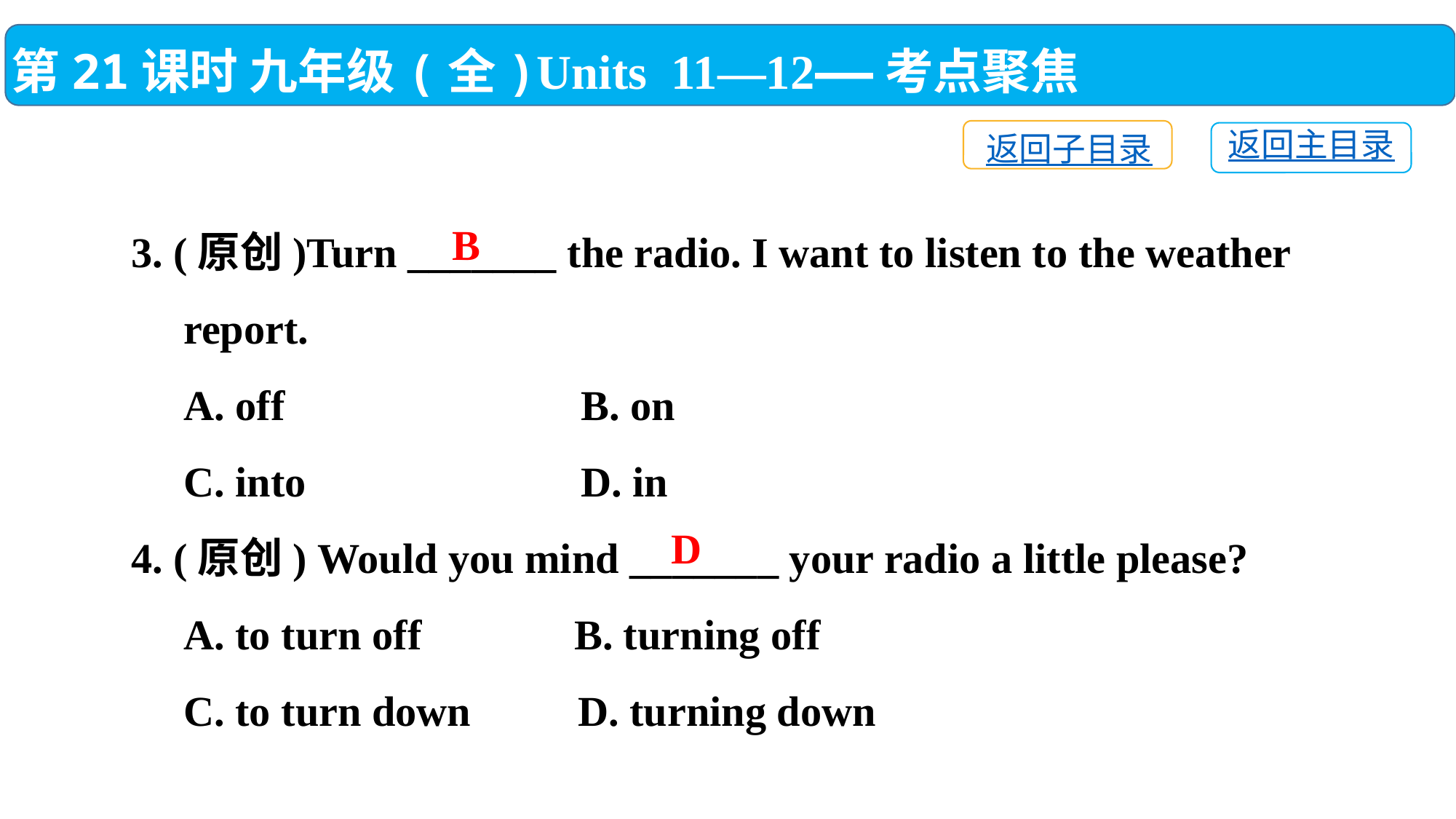

第21课时 九年级(全)Units  11—12——考点聚焦

返回子目录
返回主目录
3. (原创)Turn _______ the radio. I want to listen to the weather
     report.
     A. off	                      B. on
     C. into	                      D. in
4. (原创) Would you mind _______ your radio a little please?
     A. to turn off	           B. turning off
     C. to turn down	 D. turning down
B

D